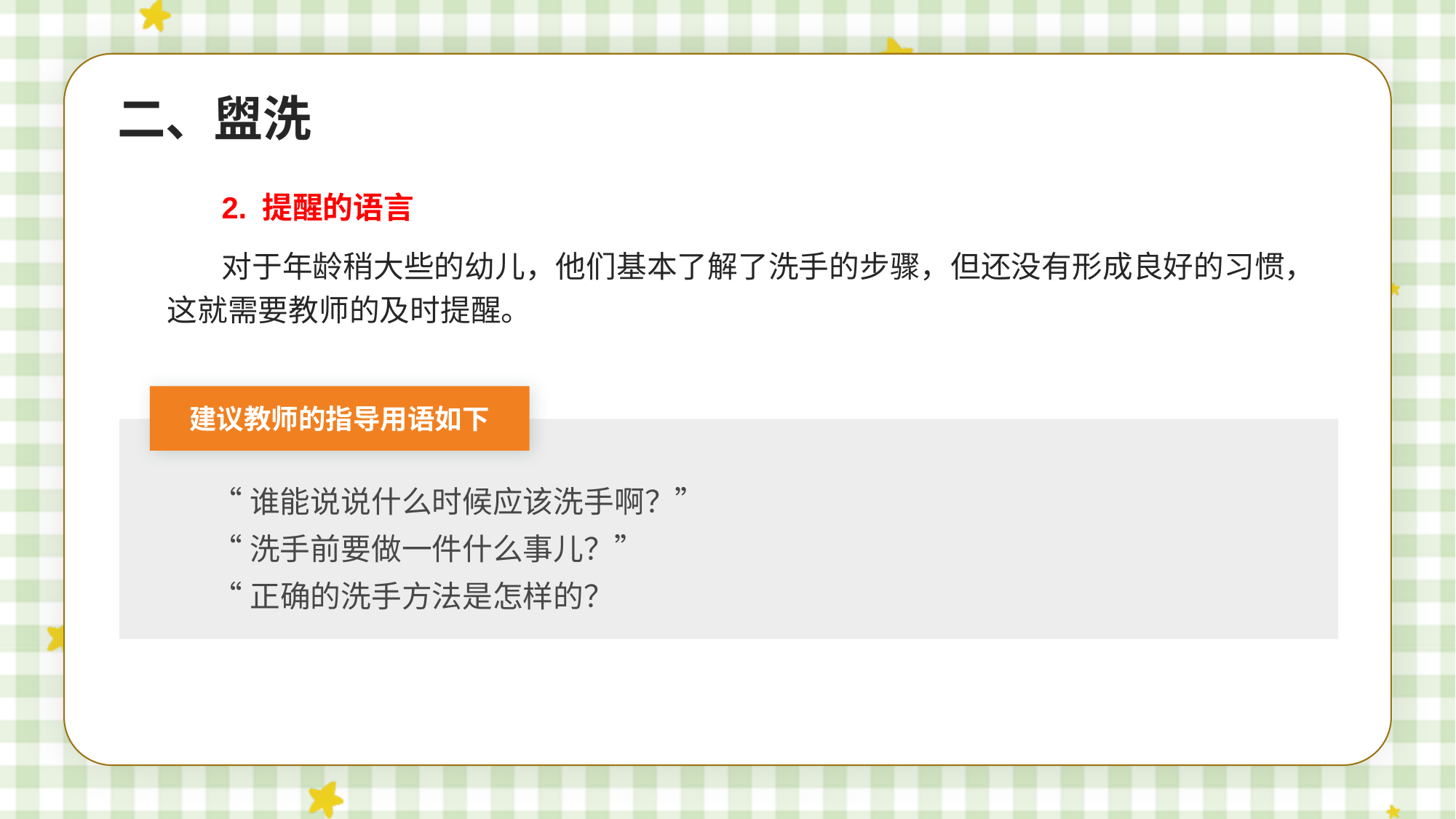

二、盥洗
2. 提醒的语言
对于年龄稍大些的幼儿，他们基本了解了洗手的步骤，但还没有形成良好的习惯，这就需要教师的及时提醒。
建议教师的指导用语如下
“谁能说说什么时候应该洗手啊？”
“洗手前要做一件什么事儿？”
“正确的洗手方法是怎样的？